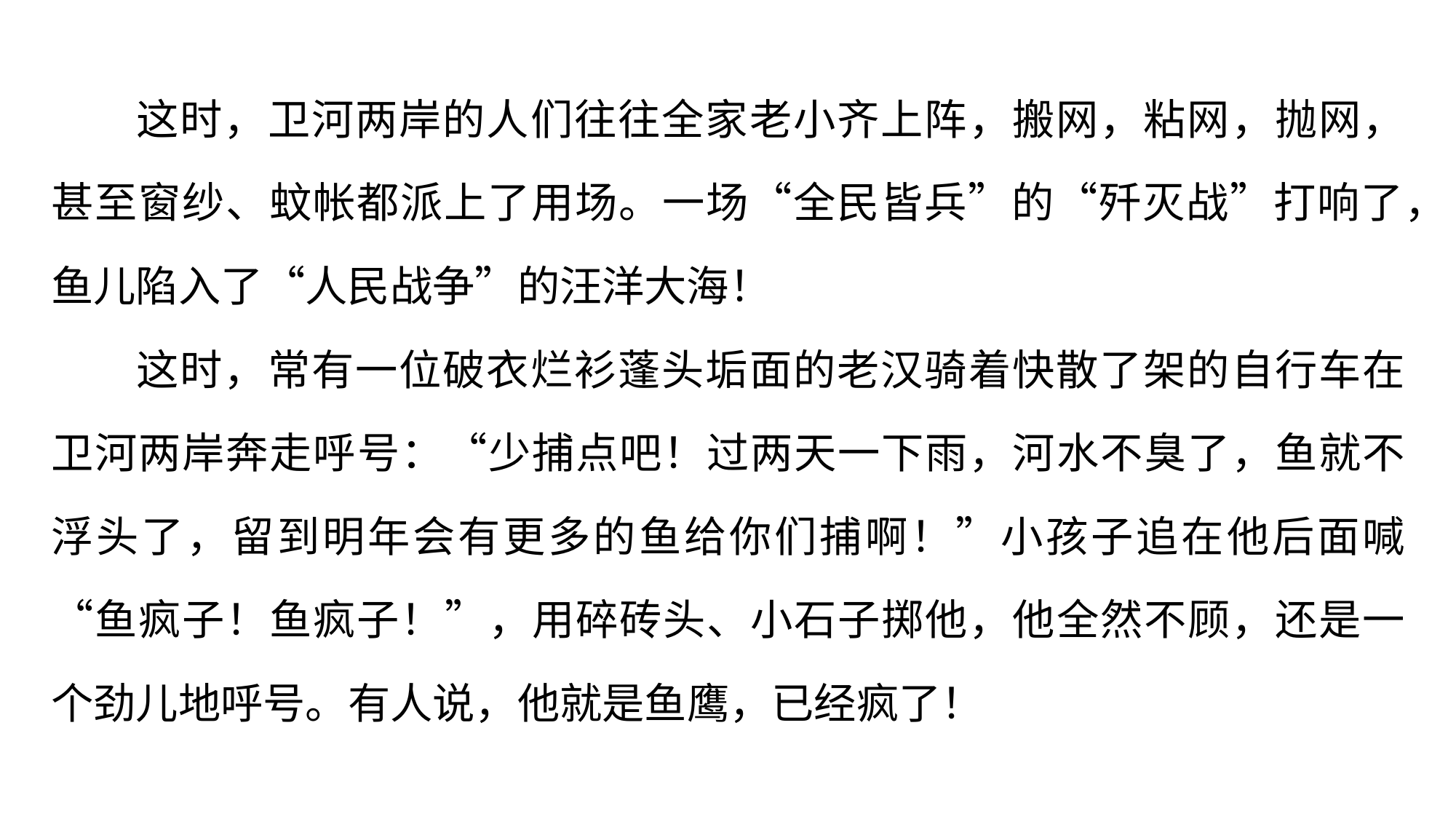

这时，卫河两岸的人们往往全家老小齐上阵，搬网，粘网，抛网，甚至窗纱、蚊帐都派上了用场。一场“全民皆兵”的“歼灭战”打响了，鱼儿陷入了“人民战争”的汪洋大海！
这时，常有一位破衣烂衫蓬头垢面的老汉骑着快散了架的自行车在卫河两岸奔走呼号：“少捕点吧！过两天一下雨，河水不臭了，鱼就不浮头了，留到明年会有更多的鱼给你们捕啊！”小孩子追在他后面喊“鱼疯子！鱼疯子！”，用碎砖头、小石子掷他，他全然不顾，还是一个劲儿地呼号。有人说，他就是鱼鹰，已经疯了！